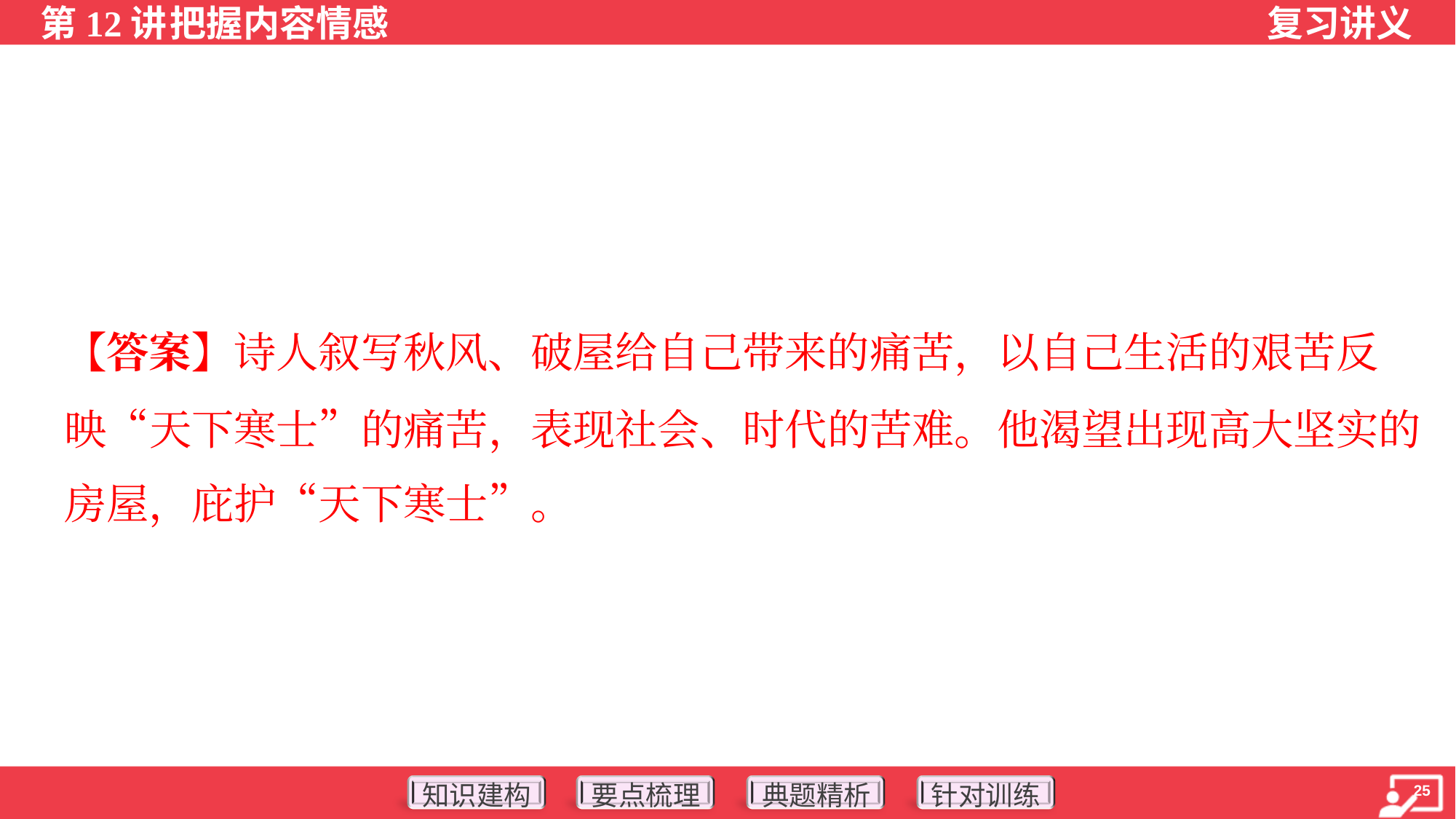

【答案】诗人叙写秋风、破屋给自己带来的痛苦，以自己生活的艰苦反
映“天下寒士”的痛苦，表现社会、时代的苦难。他渴望出现高大坚实的
房屋，庇护“天下寒士”。